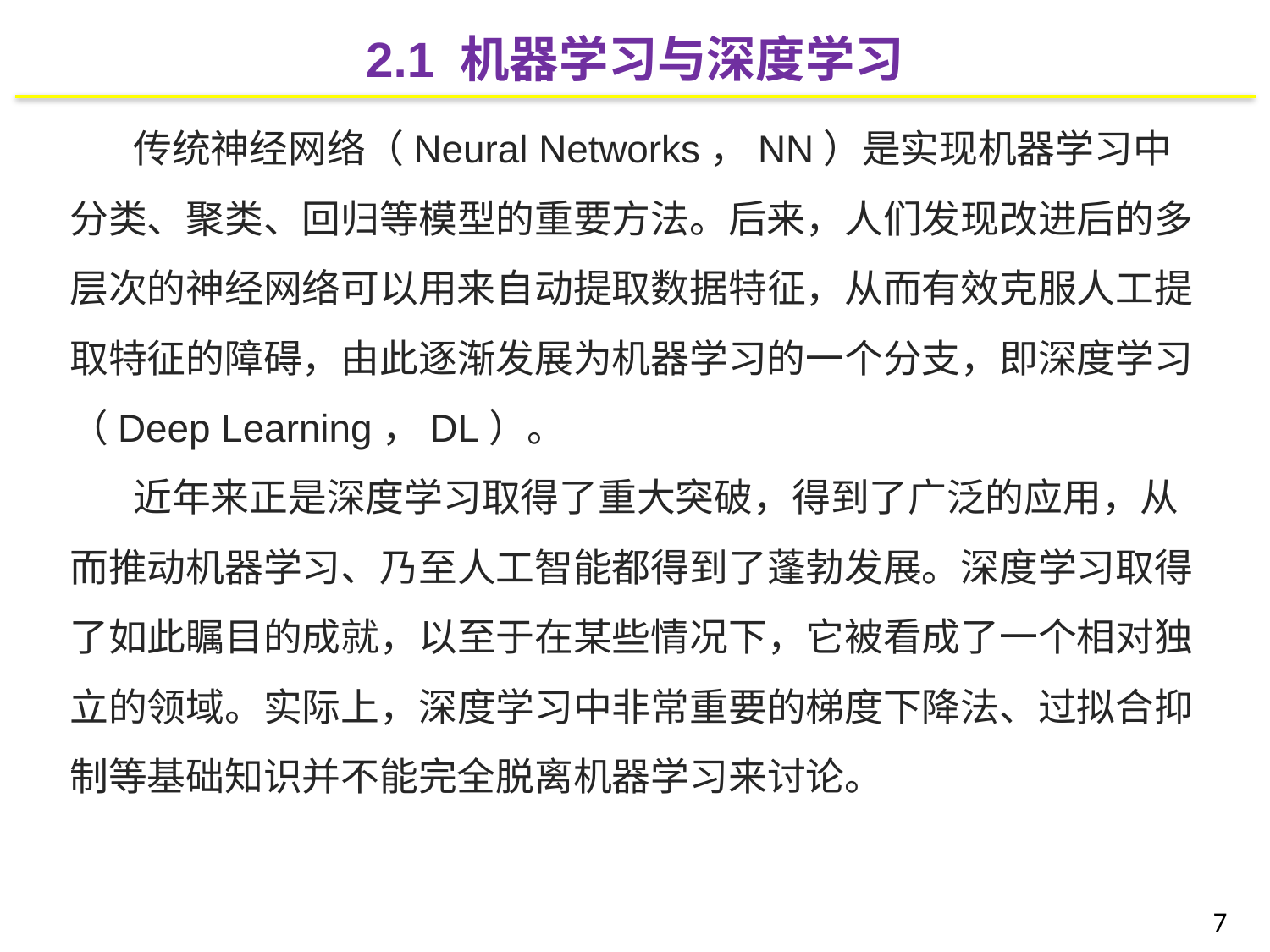

2.1 机器学习与深度学习
传统神经网络（Neural Networks，NN）是实现机器学习中分类、聚类、回归等模型的重要方法。后来，人们发现改进后的多层次的神经网络可以用来自动提取数据特征，从而有效克服人工提取特征的障碍，由此逐渐发展为机器学习的一个分支，即深度学习（Deep Learning，DL）。
近年来正是深度学习取得了重大突破，得到了广泛的应用，从而推动机器学习、乃至人工智能都得到了蓬勃发展。深度学习取得了如此瞩目的成就，以至于在某些情况下，它被看成了一个相对独立的领域。实际上，深度学习中非常重要的梯度下降法、过拟合抑制等基础知识并不能完全脱离机器学习来讨论。
7